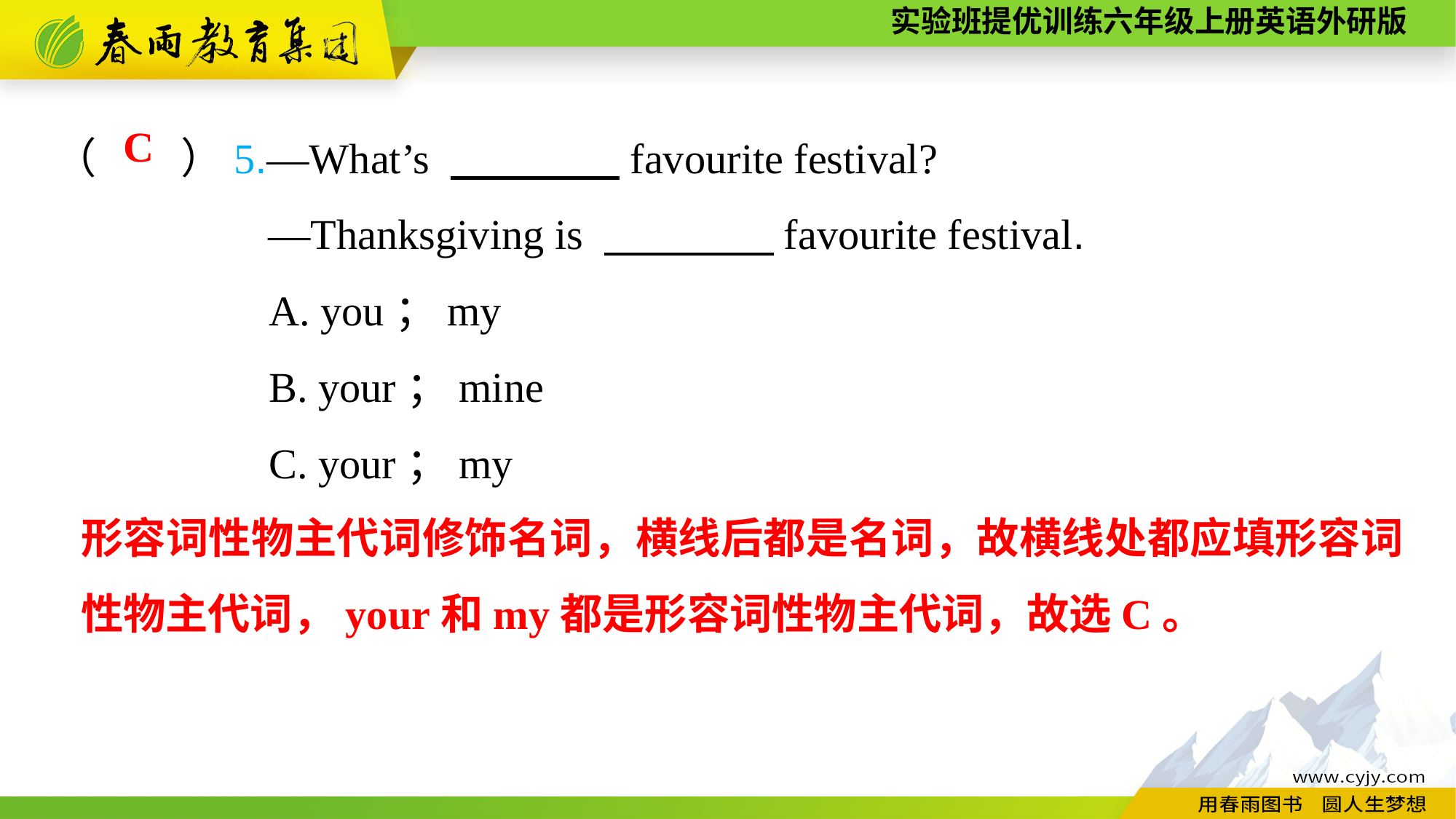

（　　）5.—What’s 　　　　favourite festival?
—Thanksgiving is 　　　　favourite festival.
A. you；my
B. your；mine
C. your；my
C
形容词性物主代词修饰名词，横线后都是名词，故横线处都应填形容词性物主代词，your和my都是形容词性物主代词，故选C。